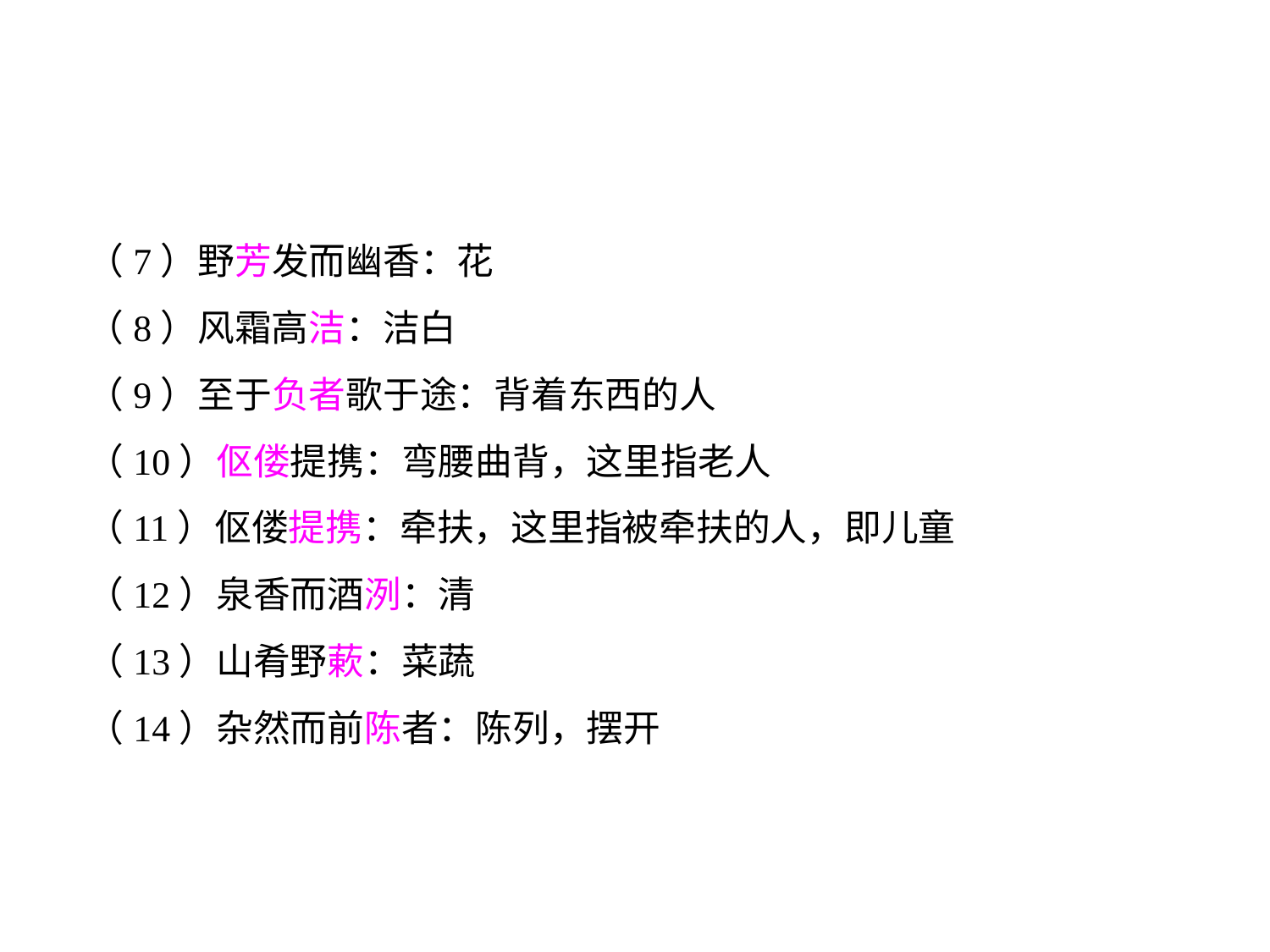

（7）野芳发而幽香：花
（8）风霜高洁：洁白
（9）至于负者歌于途：背着东西的人
（10）伛偻提携：弯腰曲背，这里指老人
（11）伛偻提携：牵扶，这里指被牵扶的人，即儿童
（12）泉香而酒洌：清
（13）山肴野蔌：菜蔬
（14）杂然而前陈者：陈列，摆开